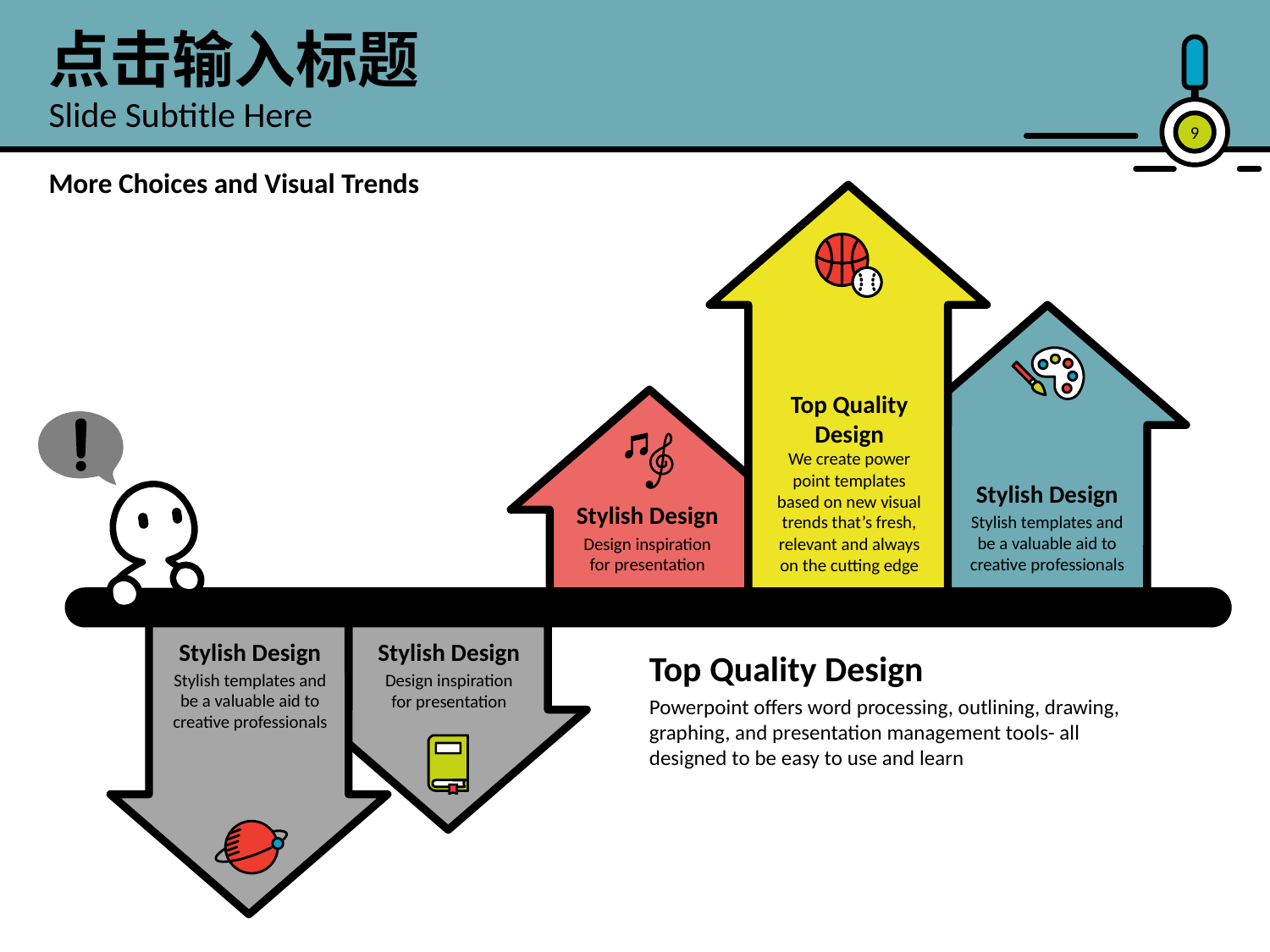

点击输入标题
Slide Subtitle Here
9
More Choices and Visual Trends

Top Quality Design
We create power point templates based on new visual trends that’s fresh, relevant and always on the cutting edge

Stylish Design
Stylish templates and be a valuable aid to creative professionals
Stylish Design
Design inspiration for presentation

Stylish Design
Stylish templates and be a valuable aid to creative professionals
Stylish Design
Design inspiration for presentation
Top Quality Design
Powerpoint offers word processing, outlining, drawing, graphing, and presentation management tools- all designed to be easy to use and learn